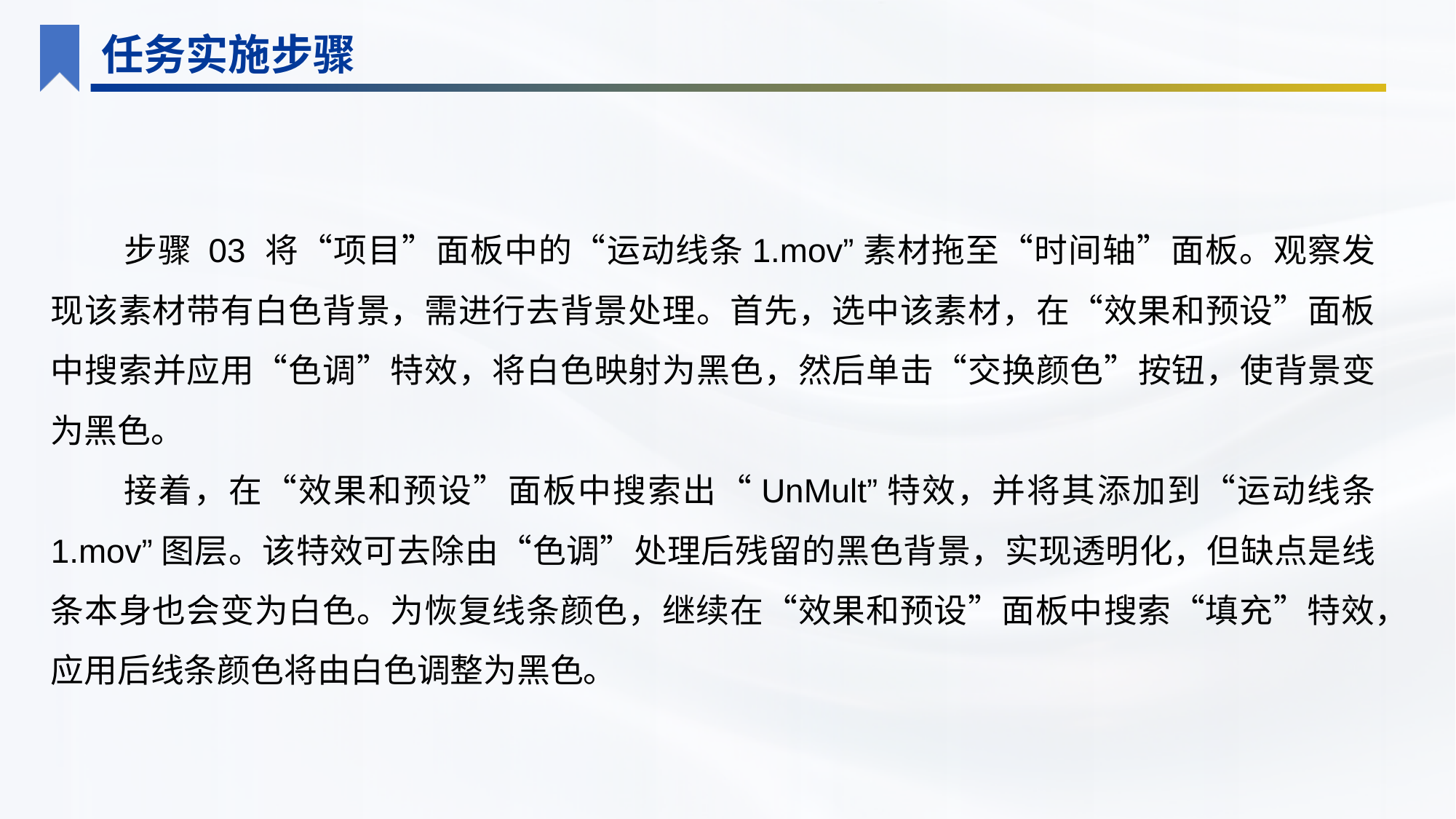

任务实施步骤
步骤 03 将“项目”面板中的“运动线条1.mov”素材拖至“时间轴”面板。观察发现该素材带有白色背景，需进行去背景处理。首先，选中该素材，在“效果和预设”面板中搜索并应用“色调”特效，将白色映射为黑色，然后单击“交换颜色”按钮，使背景变为黑色。
接着，在“效果和预设”面板中搜索出“UnMult”特效，并将其添加到“运动线条 1.mov”图层。该特效可去除由“色调”处理后残留的黑色背景，实现透明化，但缺点是线条本身也会变为白色。为恢复线条颜色，继续在“效果和预设”面板中搜索“填充”特效，应用后线条颜色将由白色调整为黑色。